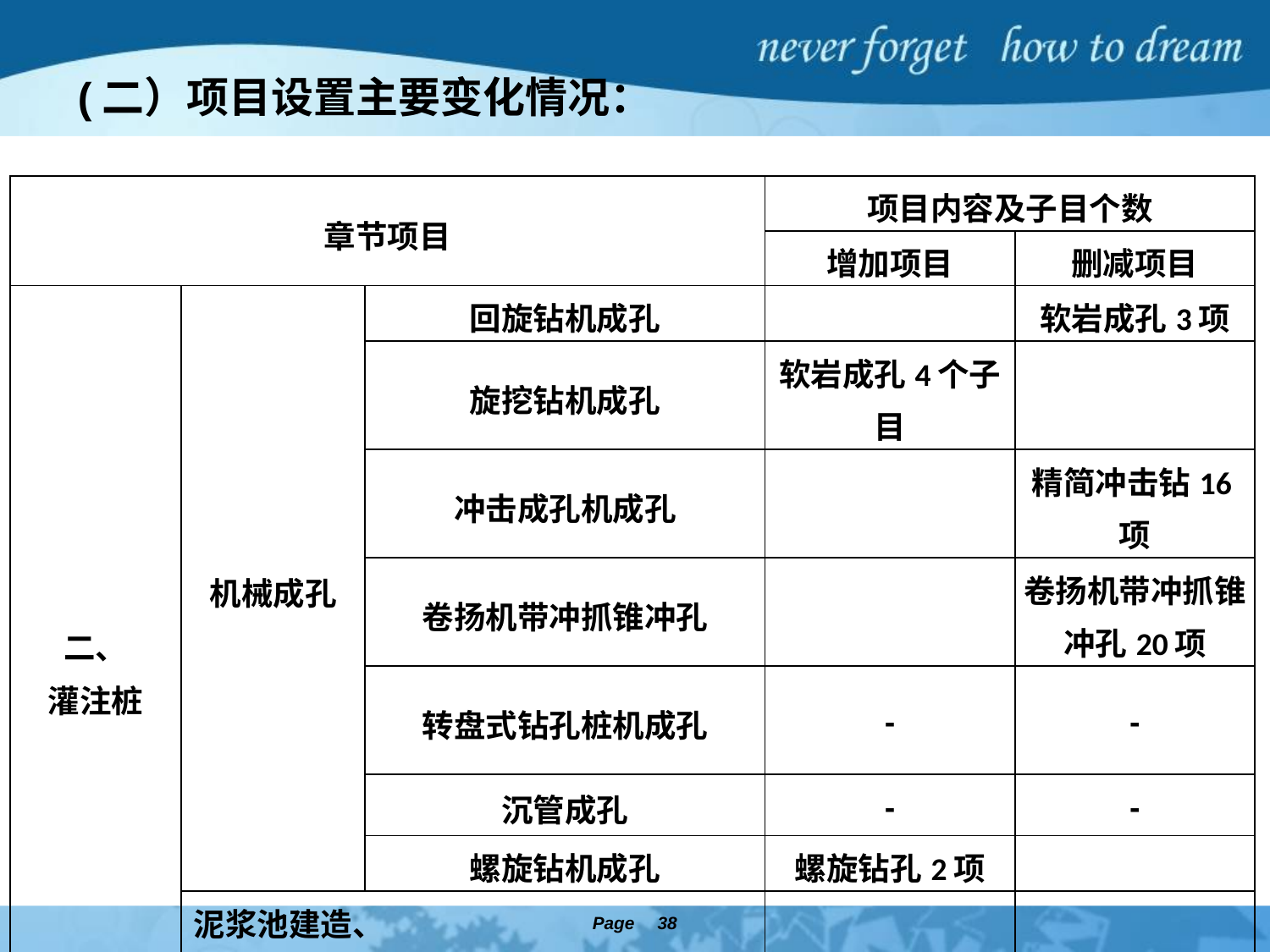

# (二）项目设置主要变化情况：
| 章节项目 |  |  | 项目内容及子目个数 |  |
| --- | --- | --- | --- | --- |
|  |  |  | 增加项目 | 删减项目 |
| 二、 灌注桩 | 机械成孔 | 回旋钻机成孔 |  | 软岩成孔3项 |
|  |  | 旋挖钻机成孔 | 软岩成孔4个子目 |  |
|  |  | 冲击成孔机成孔 |  | 精简冲击钻16项 |
|  |  | 卷扬机带冲抓锥冲孔 |  | 卷扬机带冲抓锥冲孔20项 |
|  |  | 转盘式钻孔桩机成孔 | - | - |
|  |  | 沉管成孔 | - | - |
|  |  | 螺旋钻机成孔 | 螺旋钻孔2项 |  |
|  | 泥浆池建造、拆除、制作及运输 | 泥浆池建造、拆除及运输 | - | 泥浆运输2项 |